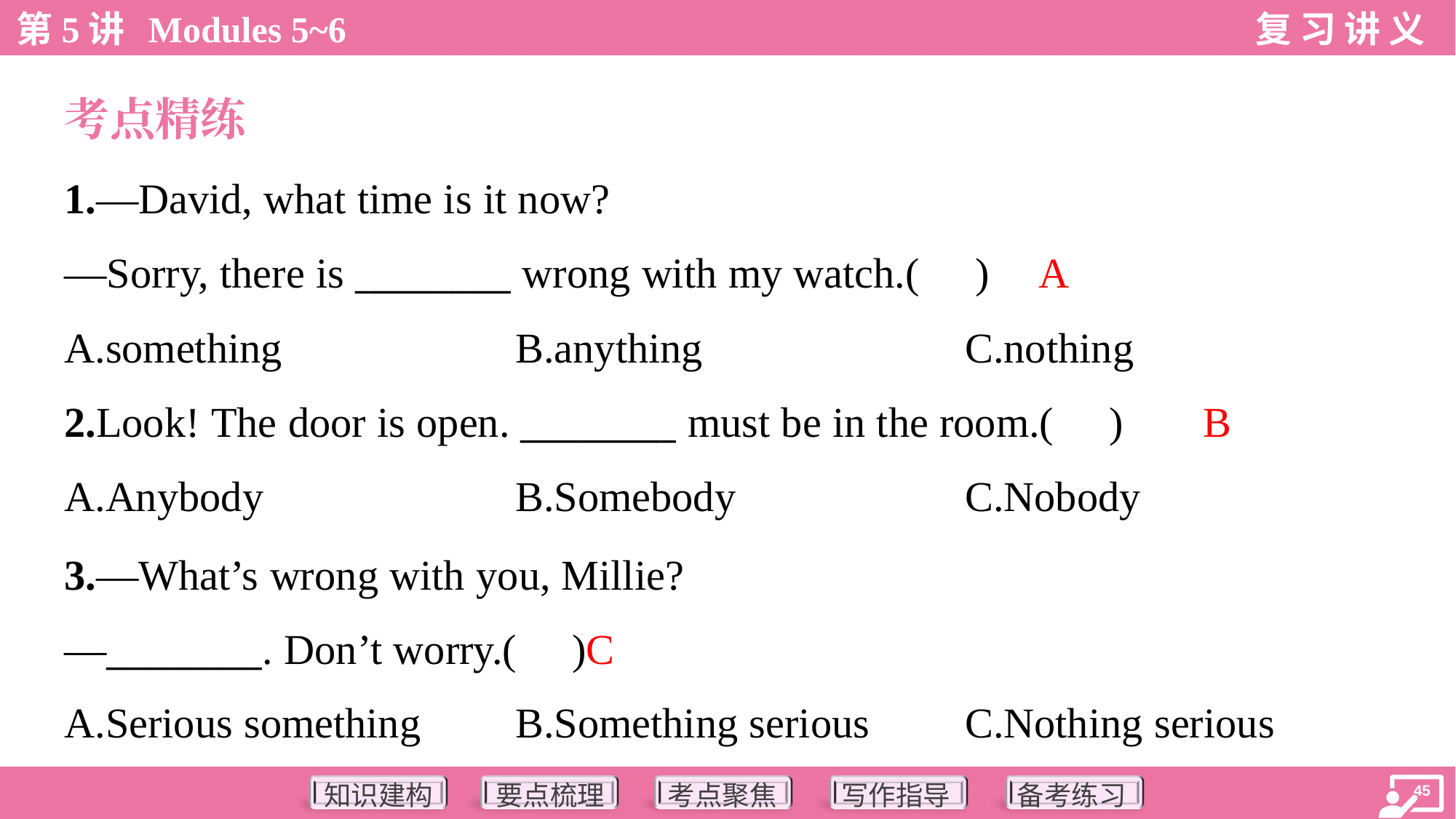

考点精练
1.—David, what time is it now?
—Sorry, there is ________ wrong with my watch.(     )
A
A.something	B.anything	C.nothing
B
2.Look! The door is open. ________ must be in the room.(     )
A.Anybody	B.Somebody	C.Nobody
3.—What’s wrong with you, Millie?
—________. Don’t worry.(     )
C
A.Serious something	B.Something serious	C.Nothing serious